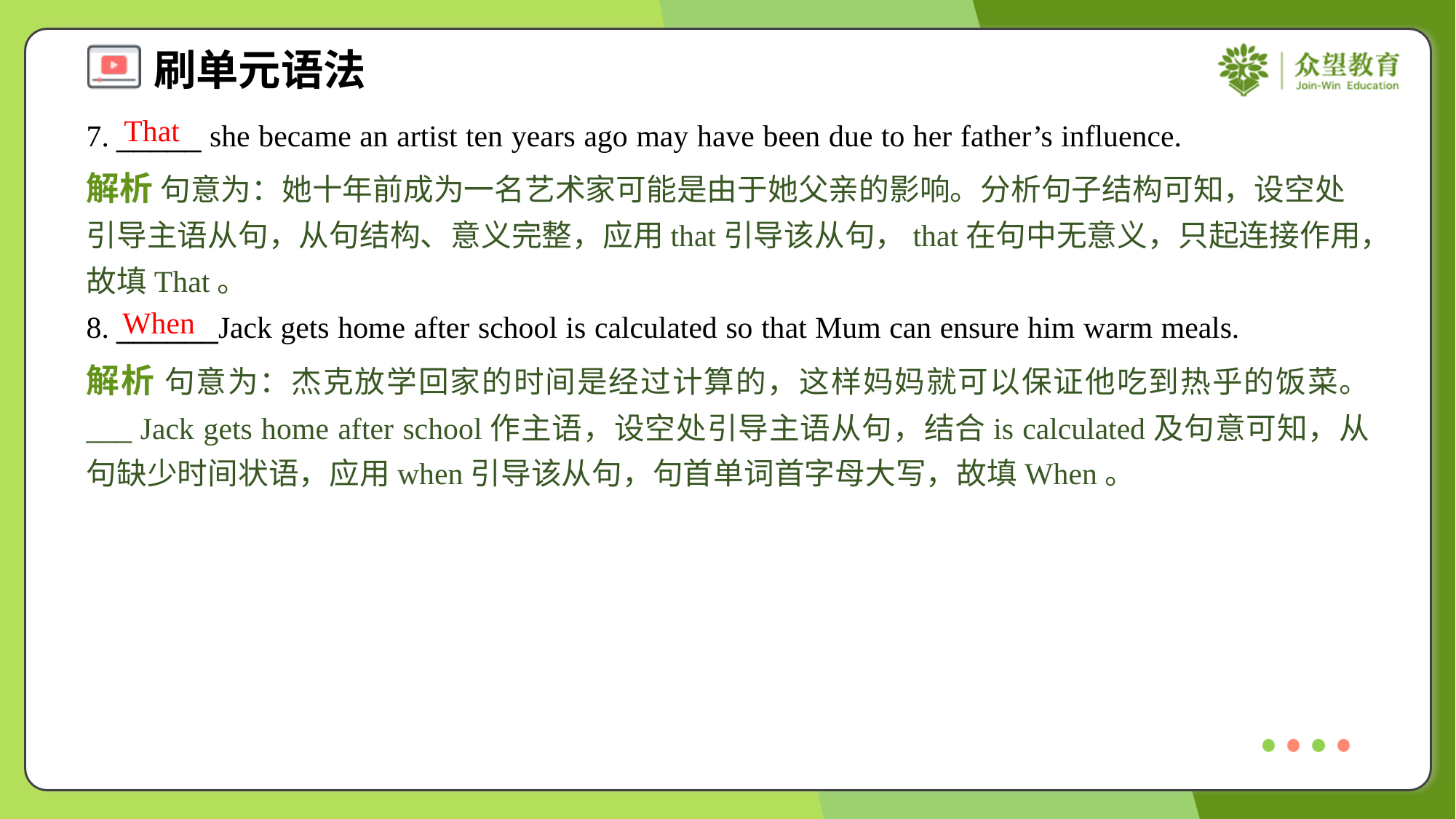

That
7. _____ she became an artist ten years ago may have been due to her father’s influence.
解析 句意为：她十年前成为一名艺术家可能是由于她父亲的影响。分析句子结构可知，设空处引导主语从句，从句结构、意义完整，应用that引导该从句，that在句中无意义，只起连接作用，故填That。
When
8. ______Jack gets home after school is calculated so that Mum can ensure him warm meals.
解析 句意为：杰克放学回家的时间是经过计算的，这样妈妈就可以保证他吃到热乎的饭菜。 ___ Jack gets home after school作主语，设空处引导主语从句，结合is calculated及句意可知，从句缺少时间状语，应用when引导该从句，句首单词首字母大写，故填When。